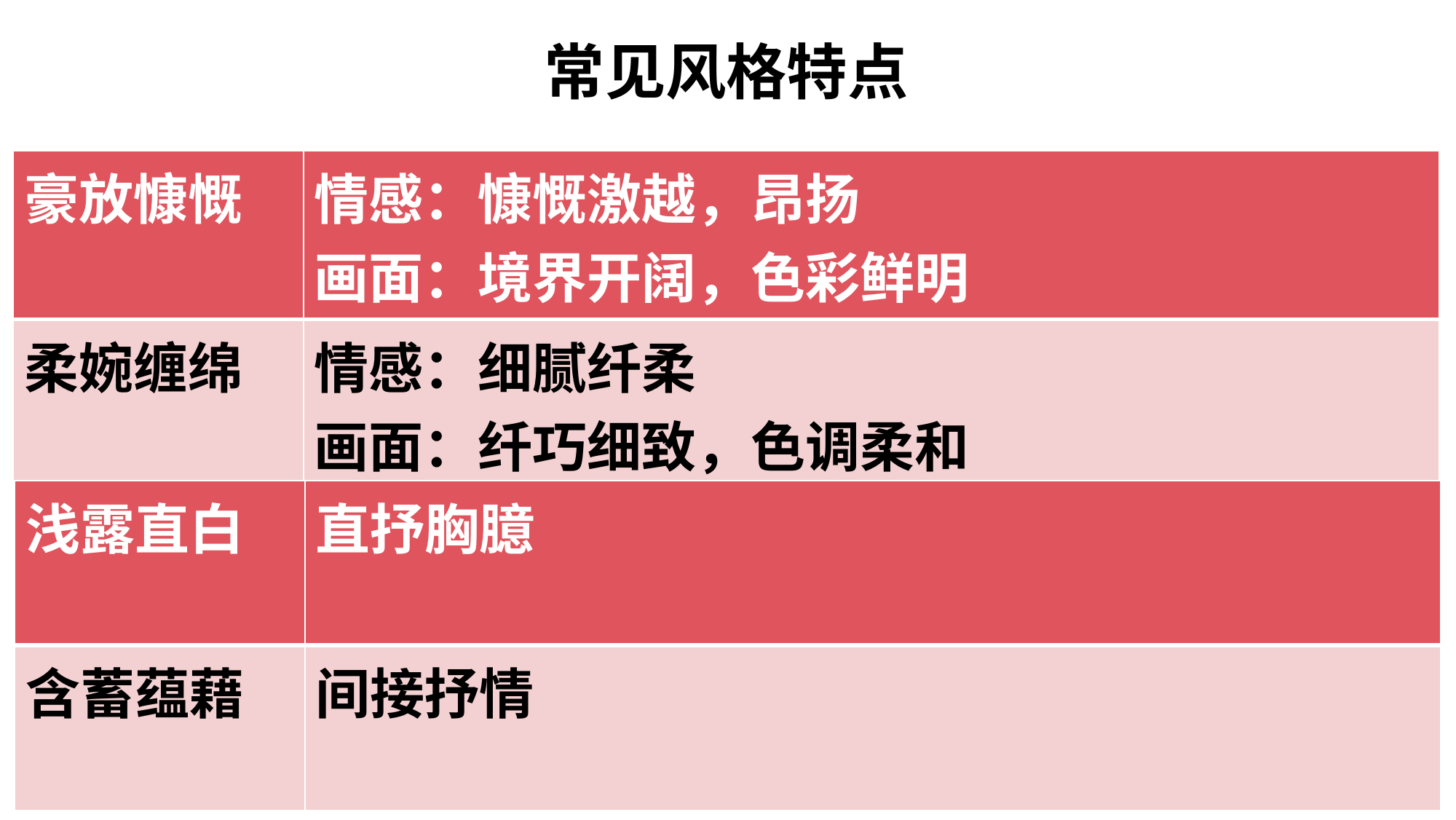

# 常见风格特点
| 豪放慷慨 | 情感：慷慨激越，昂扬 画面：境界开阔，色彩鲜明 |
| --- | --- |
| 柔婉缠绵 | 情感：细腻纤柔 画面：纤巧细致，色调柔和 |
| 浅露直白 | 直抒胸臆 |
| --- | --- |
| 含蓄蕴藉 | 间接抒情 |